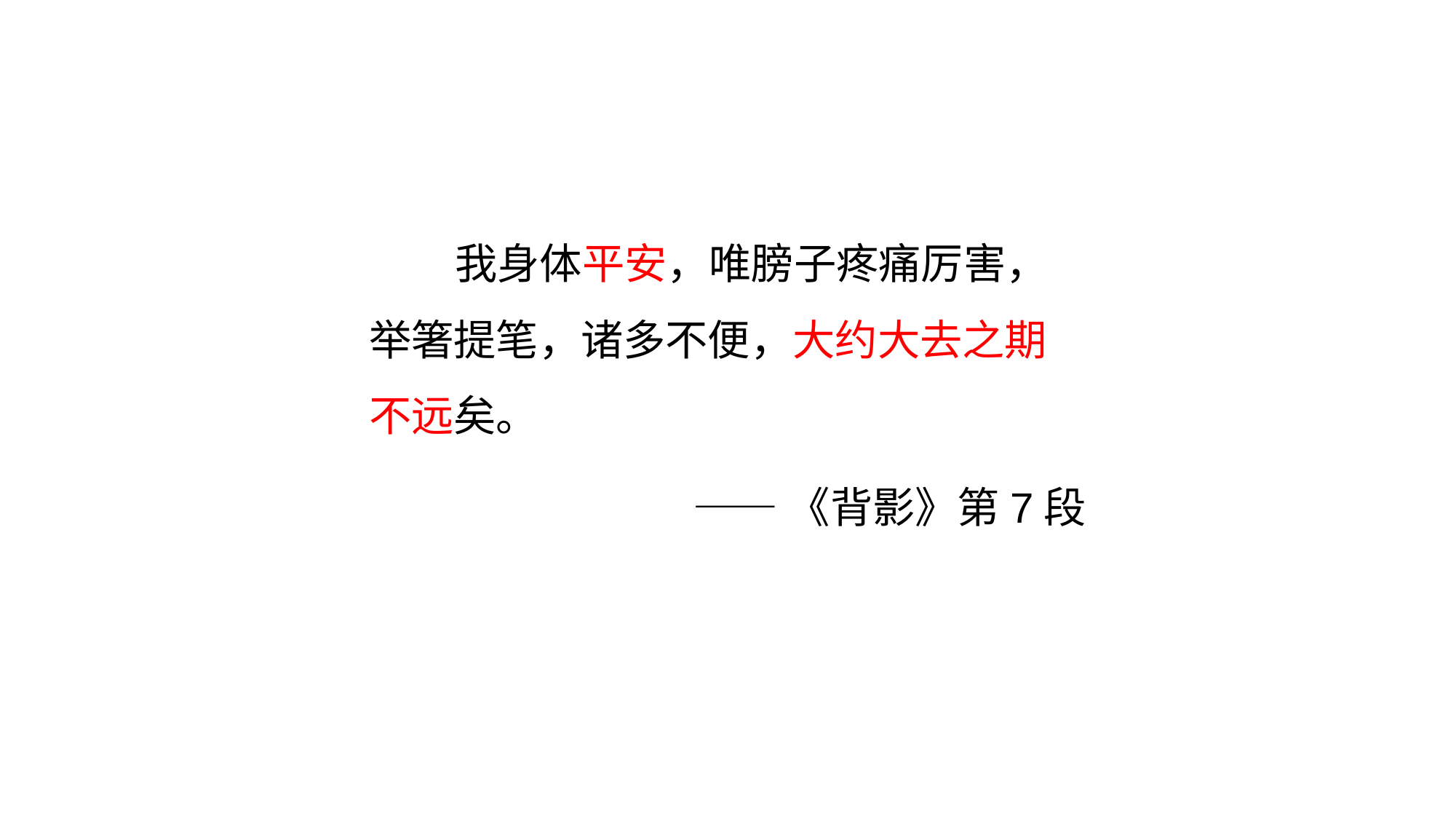

我身体平安，唯膀子疼痛厉害，举箸提笔，诸多不便，大约大去之期不远矣。
——《背影》第7段